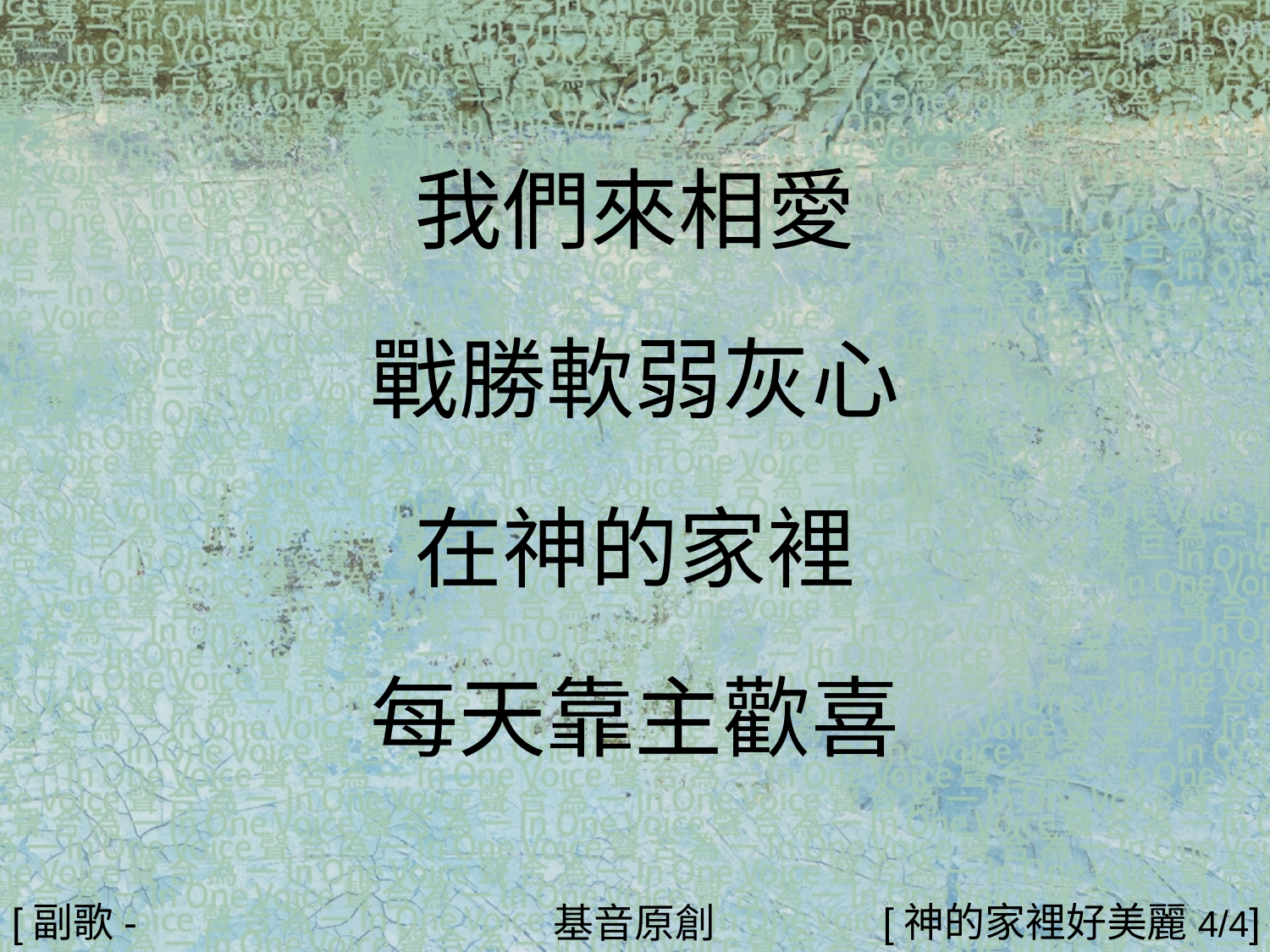

我們來相愛

戰勝軟弱灰心

在神的家裡

每天靠主歡喜
#

[副歌-2]
[神的家裡好美麗4/4]
基音原創